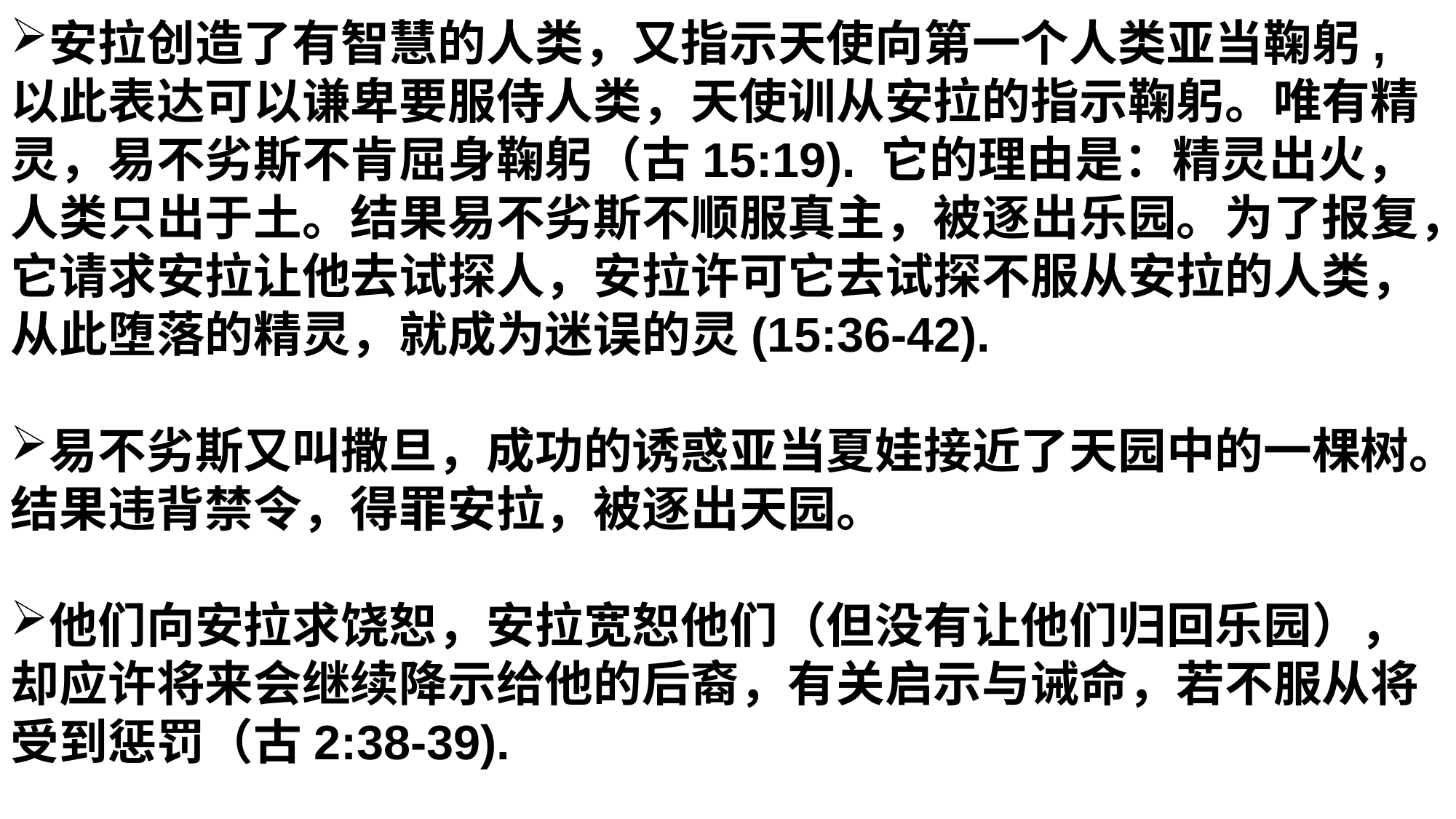

安拉创造了有智慧的人类，又指示天使向第一个人类亚当鞠躬,以此表达可以谦卑要服侍人类，天使训从安拉的指示鞠躬。唯有精灵，易不劣斯不肯屈身鞠躬（古15:19). 它的理由是：精灵出火，人类只出于土。结果易不劣斯不顺服真主，被逐出乐园。为了报复，它请求安拉让他去试探人，安拉许可它去试探不服从安拉的人类，从此堕落的精灵，就成为迷误的灵(15:36-42).

易不劣斯又叫撒旦，成功的诱惑亚当夏娃接近了天园中的一棵树。结果违背禁令，得罪安拉，被逐出天园。

他们向安拉求饶恕，安拉宽恕他们（但没有让他们归回乐园），却应许将来会继续降示给他的后裔，有关启示与诫命，若不服从将受到惩罚（古2:38-39).